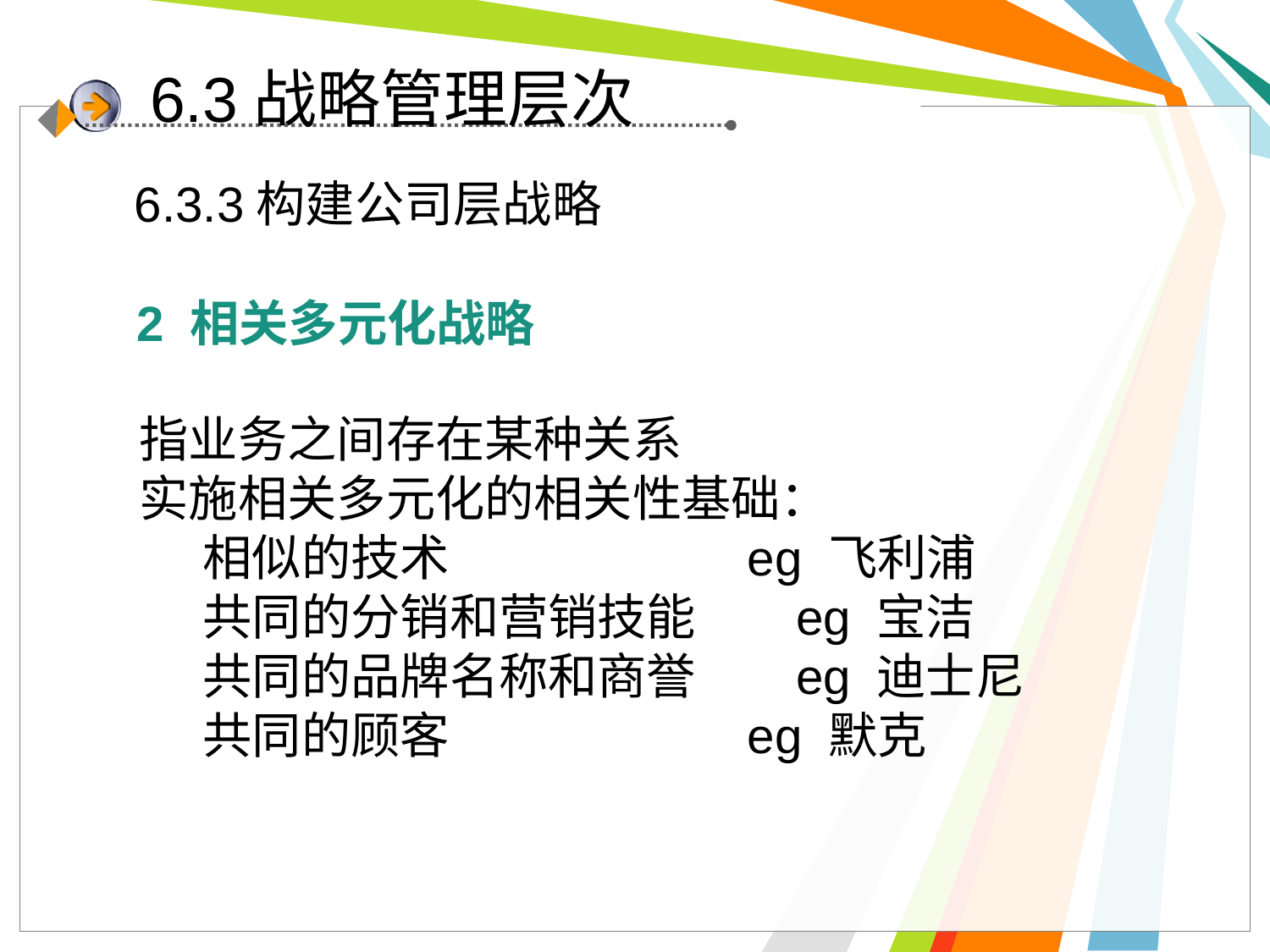

6.3战略管理层次

6.3.3构建公司层战略
2 相关多元化战略

指业务之间存在某种关系
实施相关多元化的相关性基础：
相似的技术                          eg 飞利浦
共同的分销和营销技能        eg 宝洁
共同的品牌名称和商誉        eg 迪士尼
共同的顾客                          eg 默克